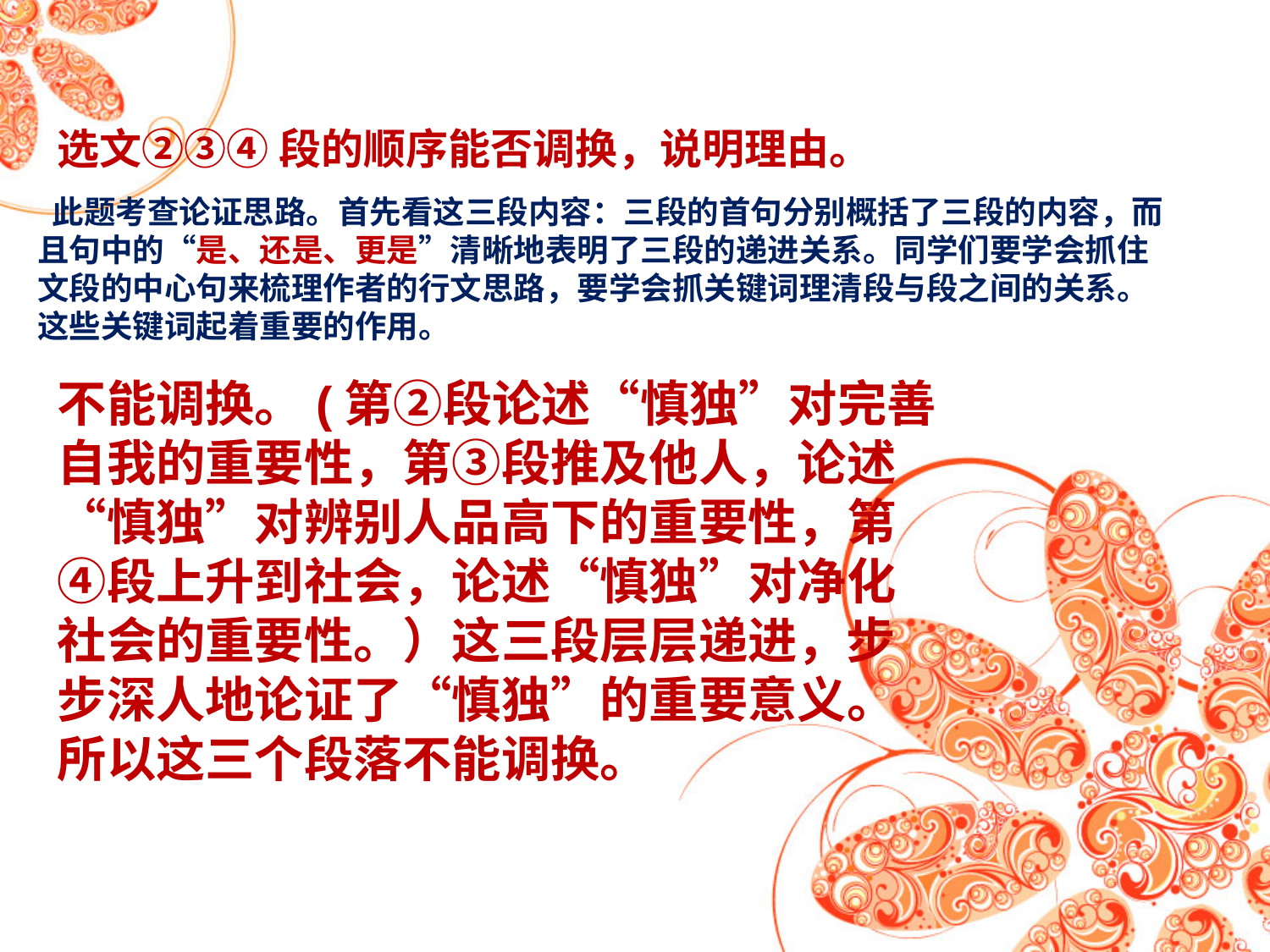

选文②③④ 段的顺序能否调换，说明理由。
 此题考查论证思路。首先看这三段内容：三段的首句分别概括了三段的内容，而且句中的“是、还是、更是”清晰地表明了三段的递进关系。同学们要学会抓住文段的中心句来梳理作者的行文思路，要学会抓关键词理清段与段之间的关系。这些关键词起着重要的作用。
不能调换。(第②段论述“慎独”对完善自我的重要性，第③段推及他人，论述“慎独”对辨别人品高下的重要性，第④段上升到社会，论述“慎独”对净化社会的重要性。）这三段层层递进，步步深人地论证了“慎独”的重要意义。
所以这三个段落不能调换。